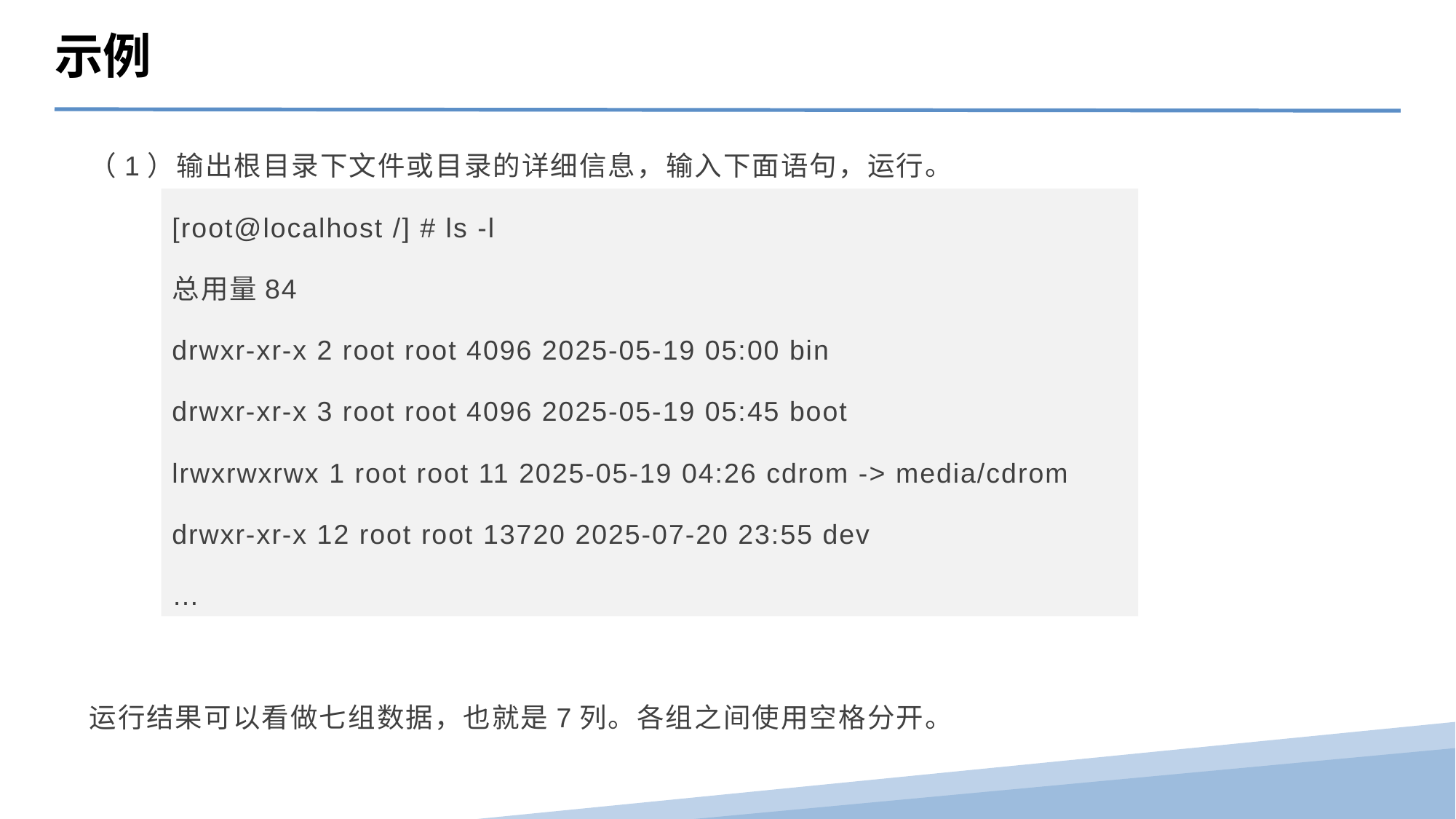

示例
（1）输出根目录下文件或目录的详细信息，输入下面语句，运行。

运行结果可以看做七组数据，也就是7列。各组之间使用空格分开。
[root@localhost /] # ls -l
总用量84
drwxr-xr-x 2 root root 4096 2025-05-19 05:00 bin
drwxr-xr-x 3 root root 4096 2025-05-19 05:45 boot
lrwxrwxrwx 1 root root 11 2025-05-19 04:26 cdrom -> media/cdrom
drwxr-xr-x 12 root root 13720 2025-07-20 23:55 dev
…